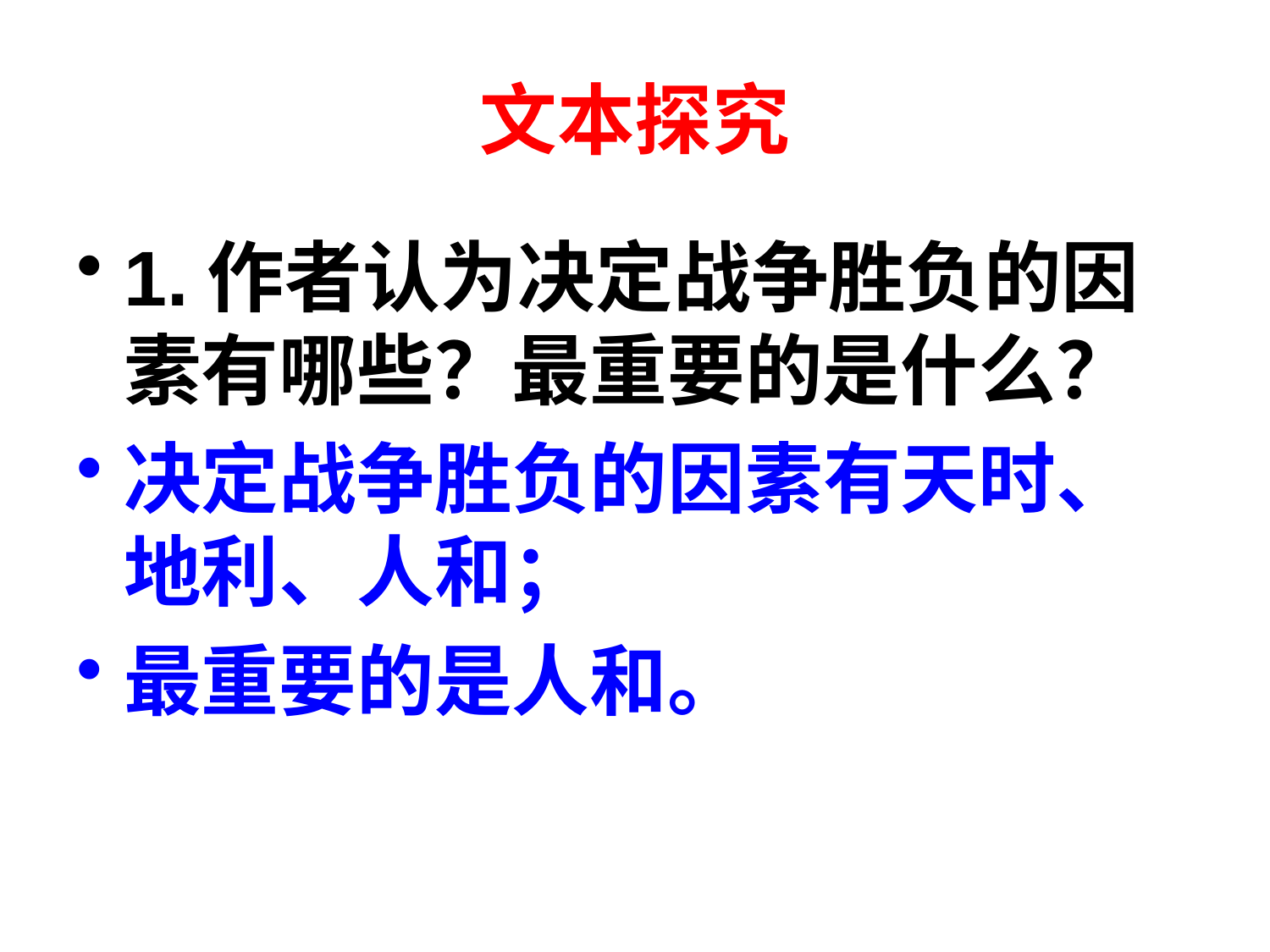

文本探究
1.作者认为决定战争胜负的因素有哪些？最重要的是什么？
决定战争胜负的因素有天时、地利、人和；
最重要的是人和。